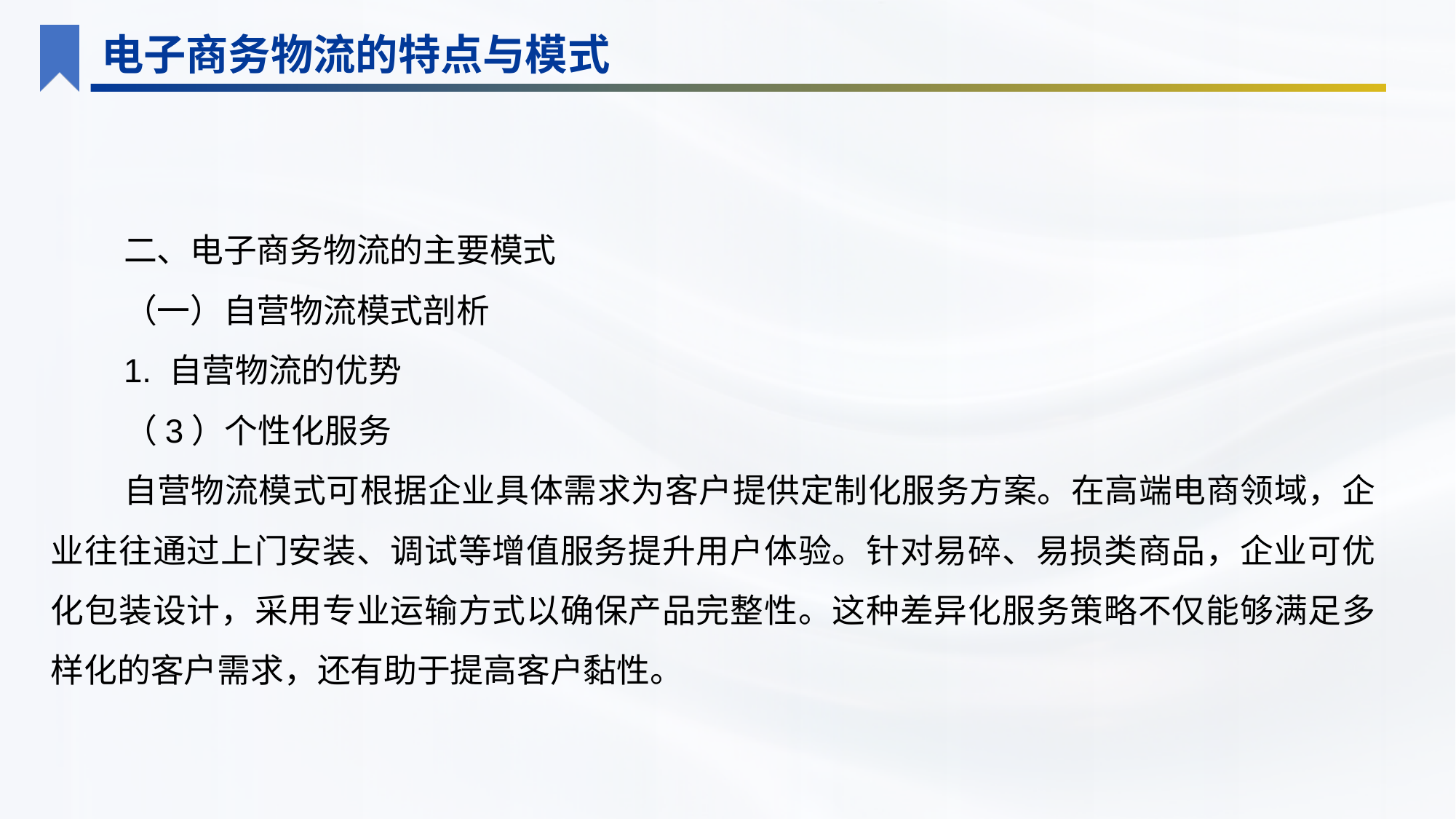

电子商务物流的特点与模式
二、电子商务物流的主要模式
（一）自营物流模式剖析
1. 自营物流的优势
（3）个性化服务
自营物流模式可根据企业具体需求为客户提供定制化服务方案。在高端电商领域，企业往往通过上门安装、调试等增值服务提升用户体验。针对易碎、易损类商品，企业可优化包装设计，采用专业运输方式以确保产品完整性。这种差异化服务策略不仅能够满足多样化的客户需求，还有助于提高客户黏性。